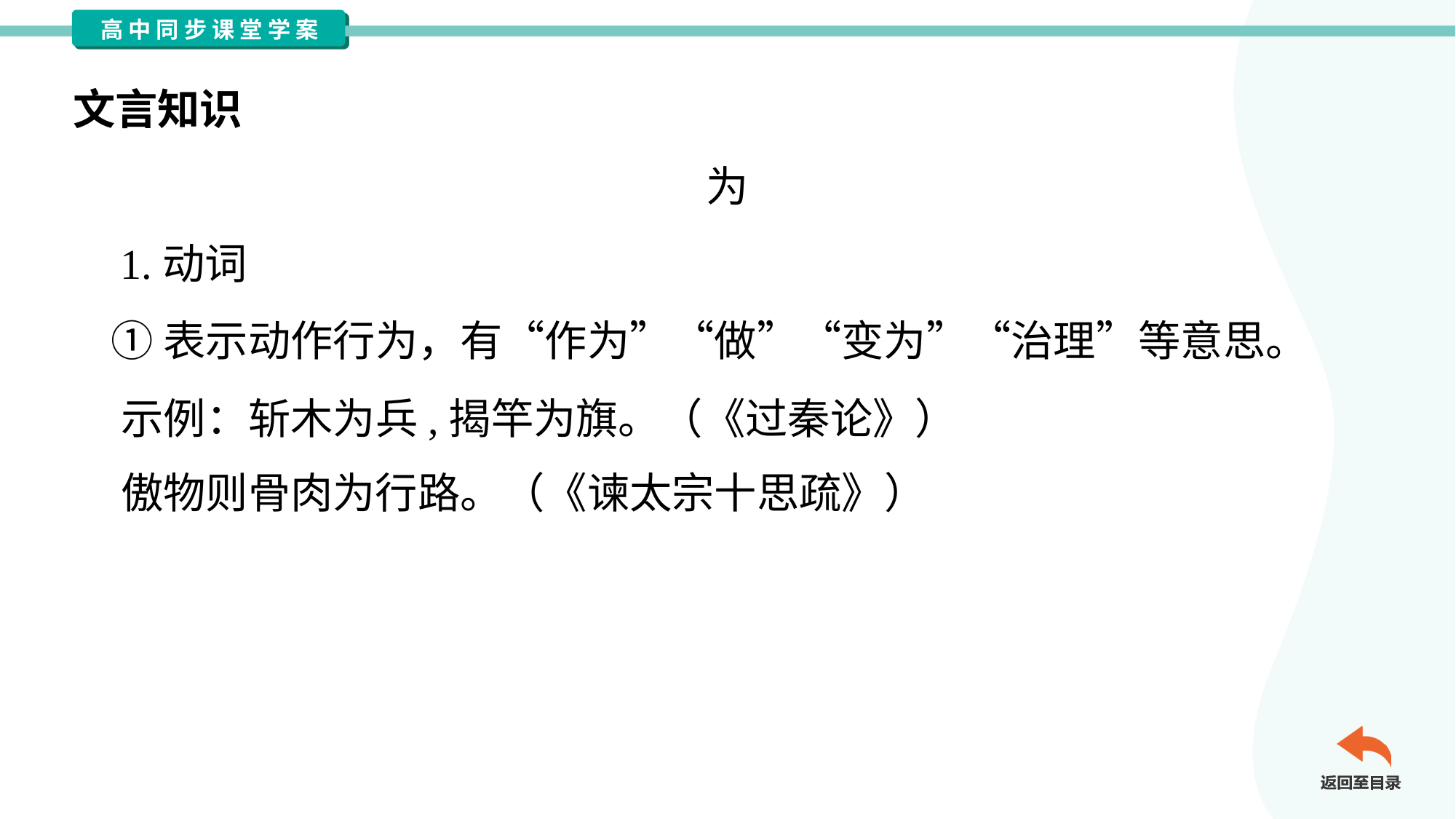

文言知识
为
    1.动词
    ①表示动作行为，有“作为”“做”“变为”“治理”等意思。
    示例：斩木为兵,揭竿为旗。（《过秦论》）
    傲物则骨肉为行路。（《谏太宗十思疏》）